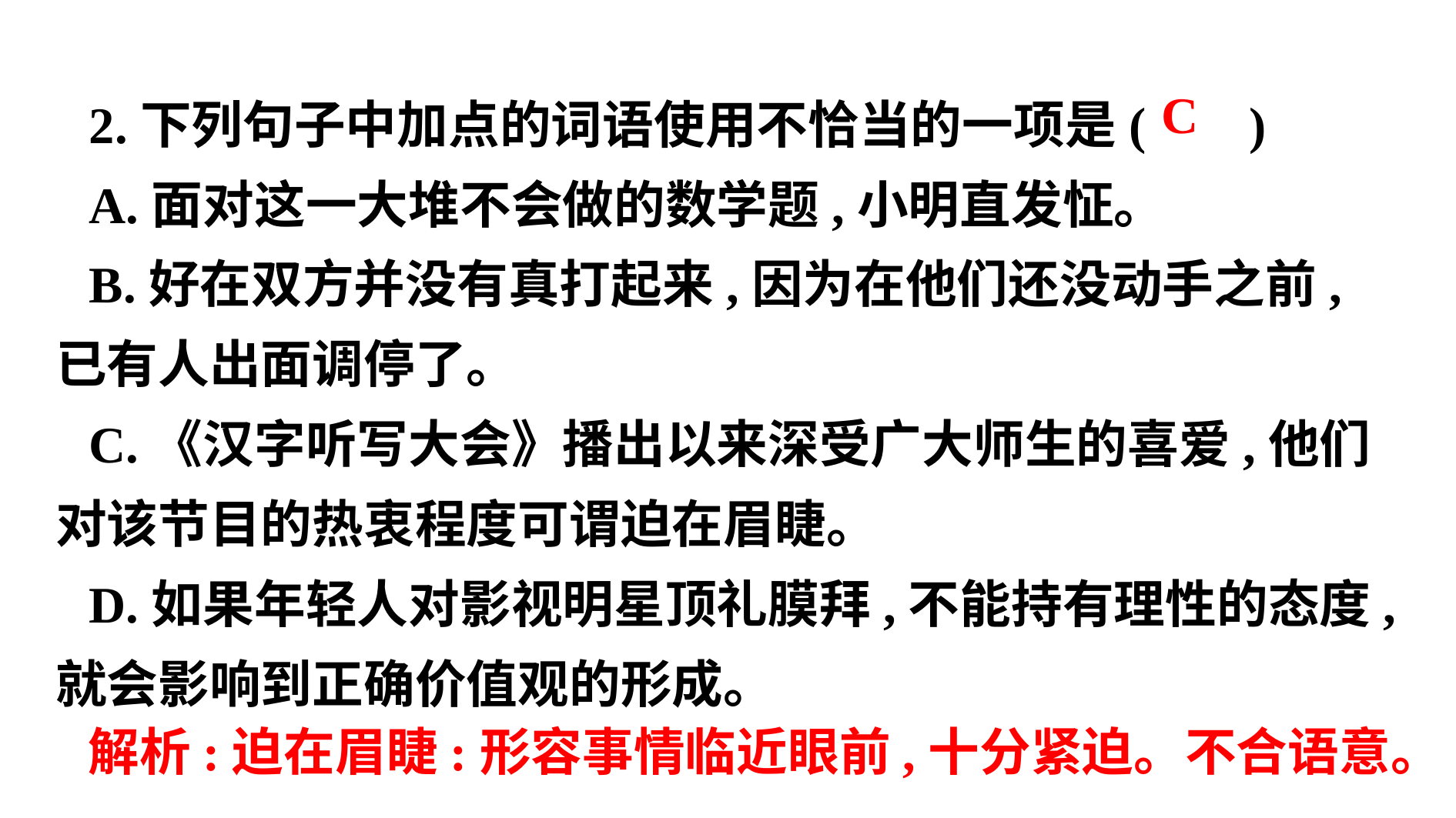

2.下列句子中加点的词语使用不恰当的一项是(        )
A.面对这一大堆不会做的数学题,小明直发怔。
B.好在双方并没有真打起来,因为在他们还没动手之前,已有人出面调停了。
C.《汉字听写大会》播出以来深受广大师生的喜爱,他们对该节目的热衷程度可谓迫在眉睫。
D.如果年轻人对影视明星顶礼膜拜,不能持有理性的态度,就会影响到正确价值观的形成。

   C
解析:迫在眉睫:形容事情临近眼前,十分紧迫。不合语意。